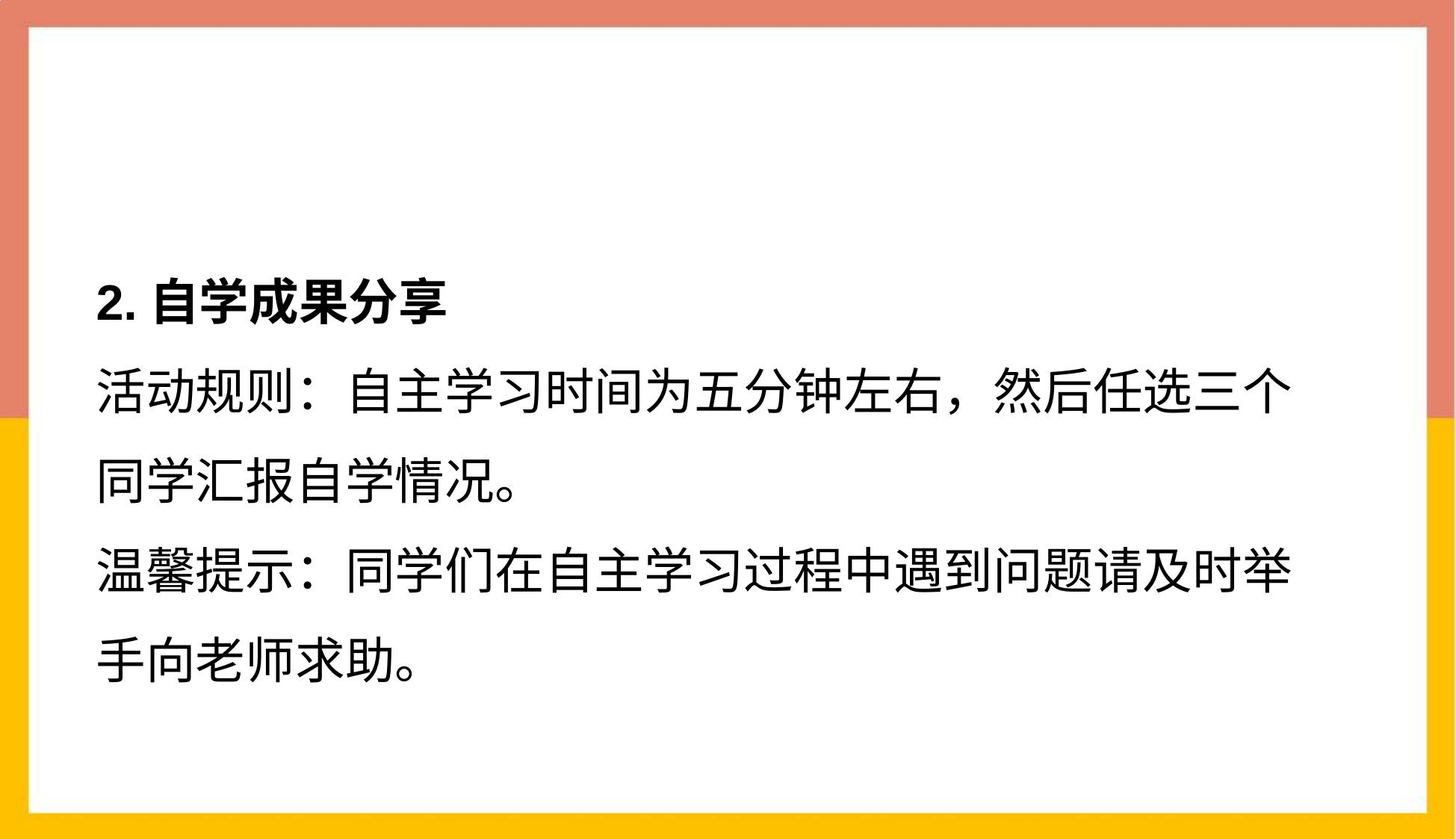

2.自学成果分享
活动规则：自主学习时间为五分钟左右，然后任选三个同学汇报自学情况。
温馨提示：同学们在自主学习过程中遇到问题请及时举手向老师求助。